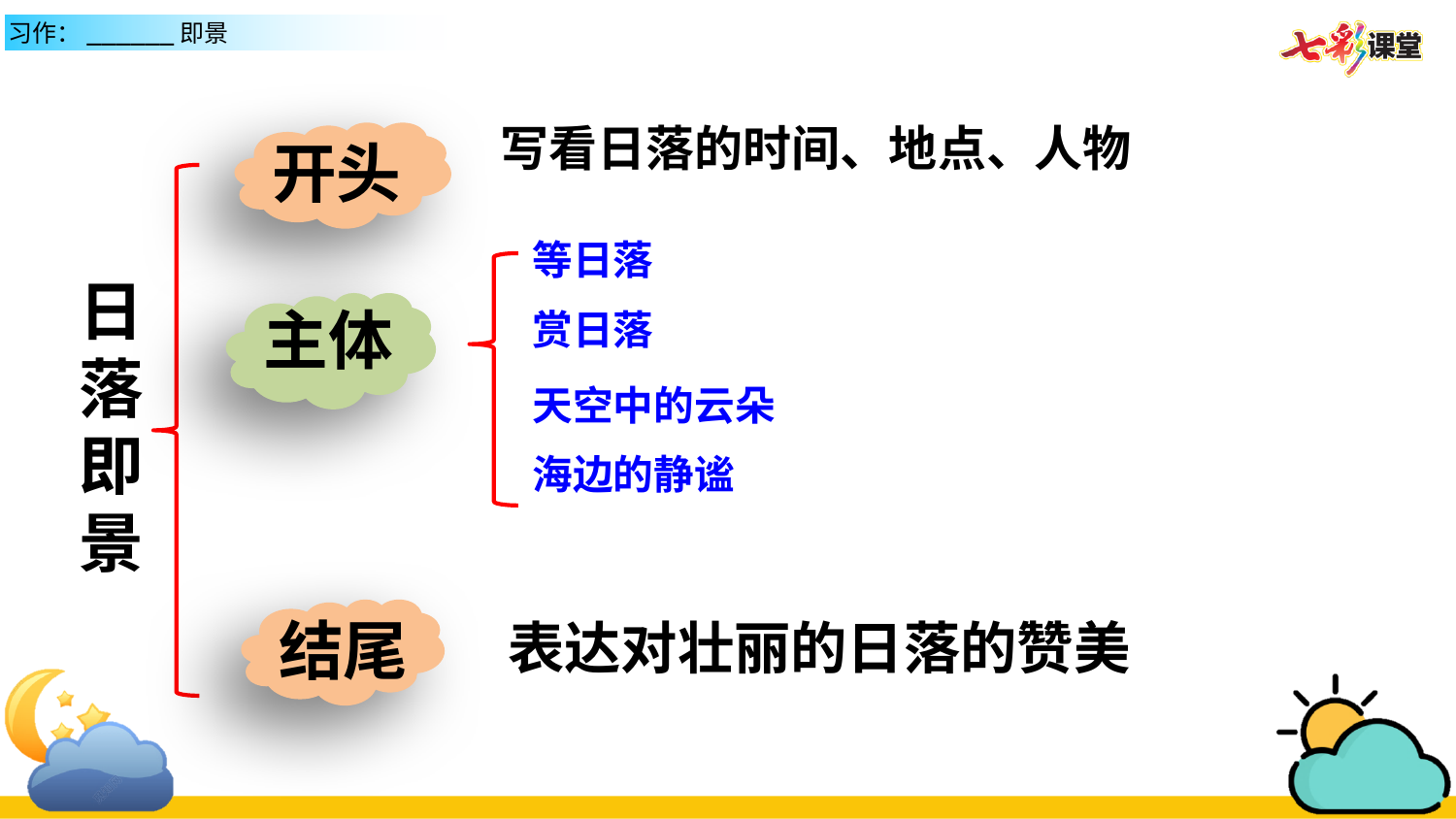

写看日落的时间、地点、人物

开头

等日落

日落即景
主体

赏日落
天空中的云朵
海边的静谧

结尾
表达对壮丽的日落的赞美